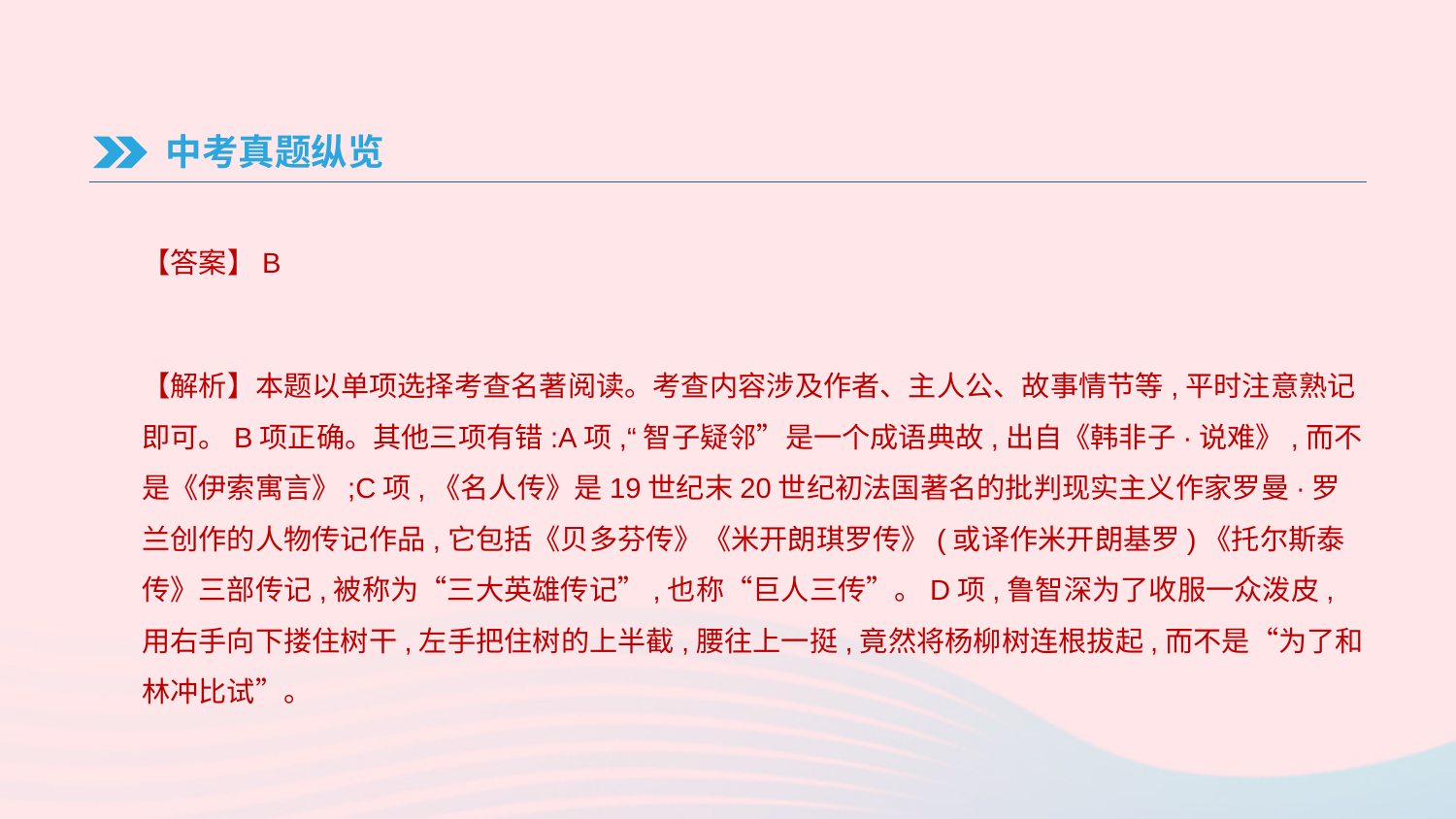

中考真题纵览

【答案】B
【解析】本题以单项选择考查名著阅读。考查内容涉及作者、主人公、故事情节等,平时注意熟记即可。B项正确。其他三项有错:A项,“智子疑邻”是一个成语典故,出自《韩非子·说难》,而不是《伊索寓言》;C项,《名人传》是19世纪末20世纪初法国著名的批判现实主义作家罗曼·罗兰创作的人物传记作品,它包括《贝多芬传》《米开朗琪罗传》(或译作米开朗基罗)《托尔斯泰传》三部传记,被称为“三大英雄传记”,也称“巨人三传”。D项,鲁智深为了收服一众泼皮,用右手向下搂住树干,左手把住树的上半截,腰往上一挺,竟然将杨柳树连根拔起,而不是“为了和林冲比试”。